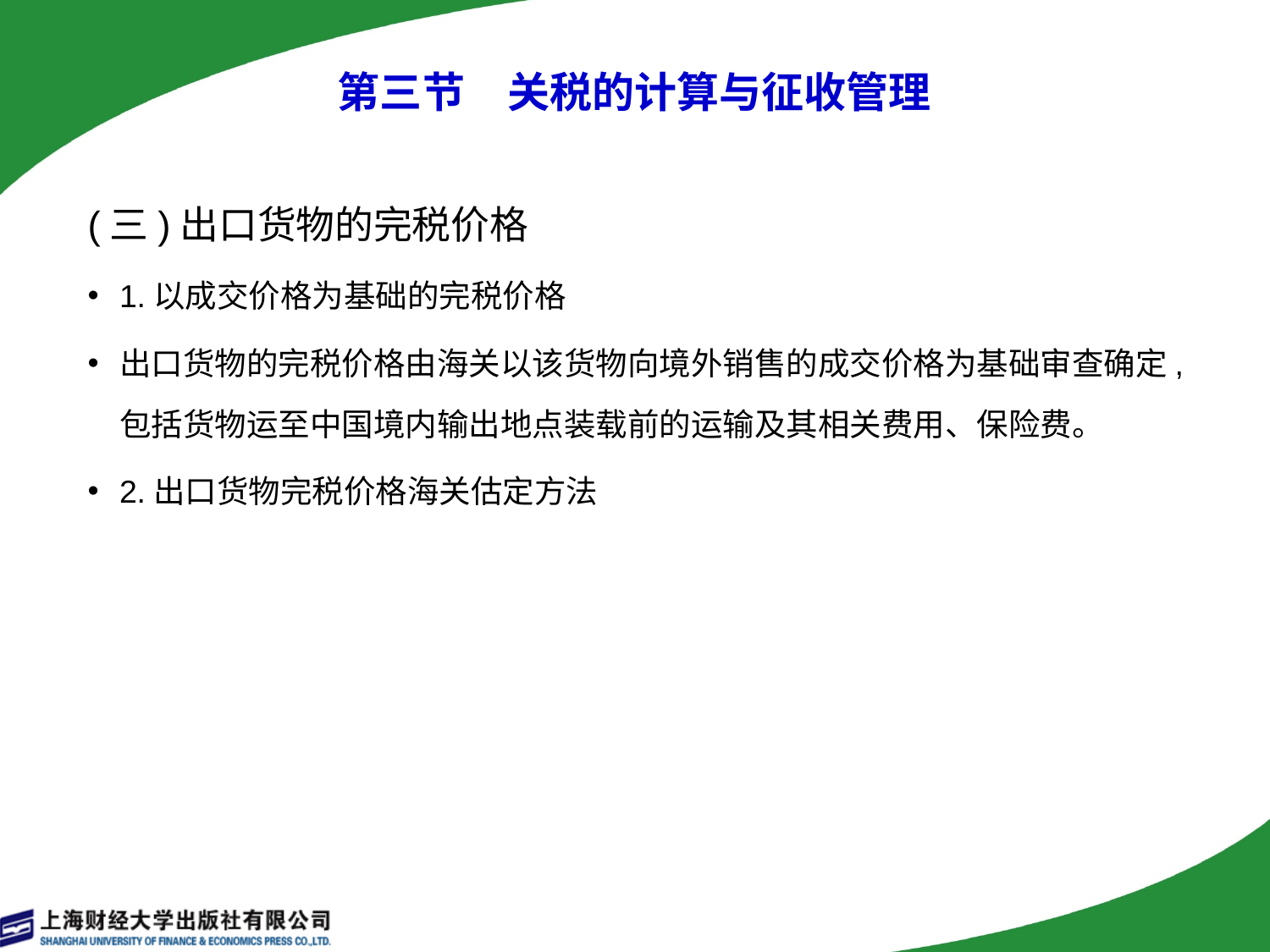

# 第三节　关税的计算与征收管理
(三)出口货物的完税价格
1.以成交价格为基础的完税价格
出口货物的完税价格由海关以该货物向境外销售的成交价格为基础审查确定,包括货物运至中国境内输出地点装载前的运输及其相关费用、保险费。
2.出口货物完税价格海关估定方法